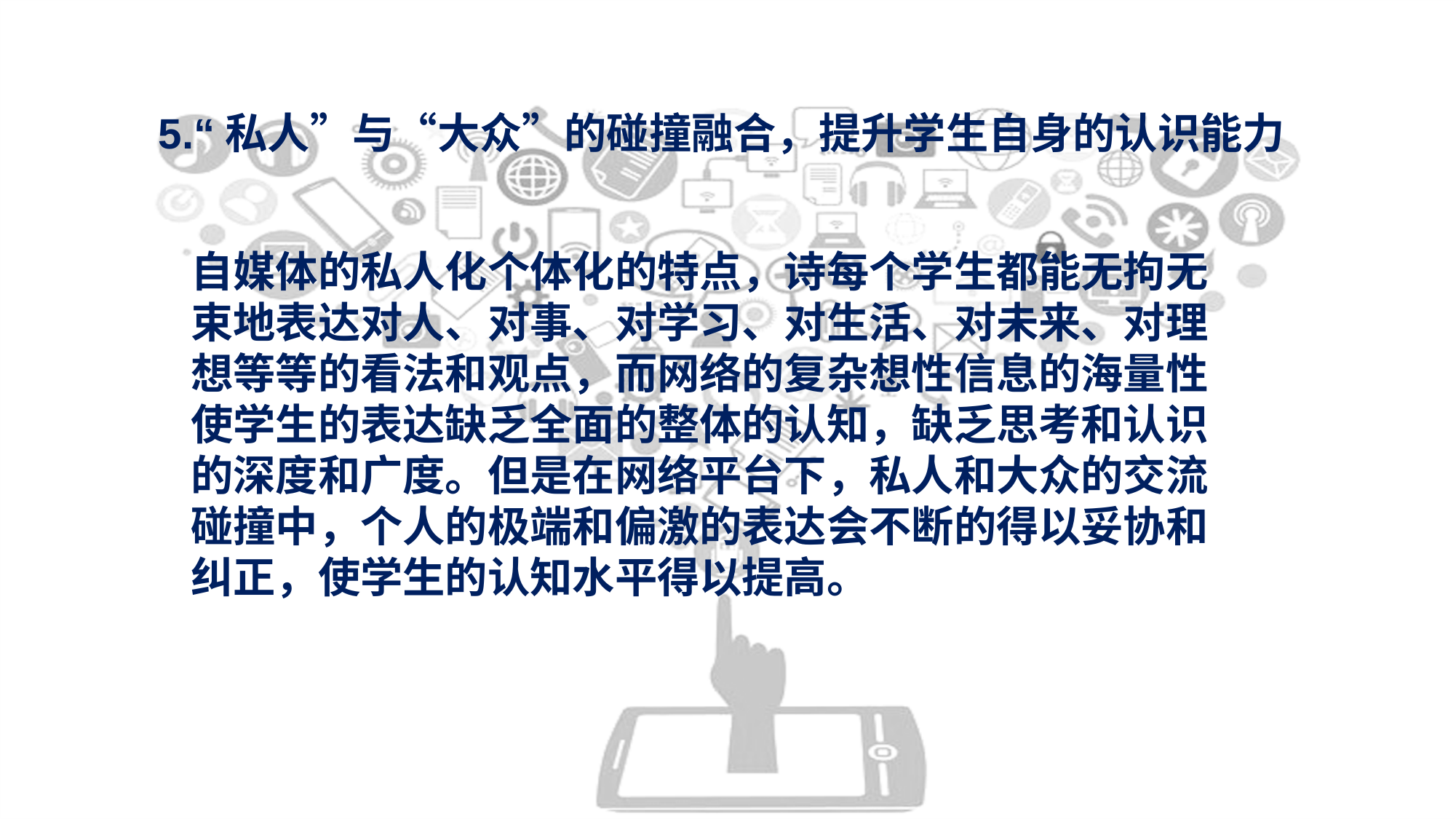

5.“私人”与“大众”的碰撞融合，提升学生自身的认识能力
自媒体的私人化个体化的特点，诗每个学生都能无拘无束地表达对人、对事、对学习、对生活、对未来、对理想等等的看法和观点，而网络的复杂想性信息的海量性使学生的表达缺乏全面的整体的认知，缺乏思考和认识的深度和广度。但是在网络平台下，私人和大众的交流碰撞中，个人的极端和偏激的表达会不断的得以妥协和纠正，使学生的认知水平得以提高。